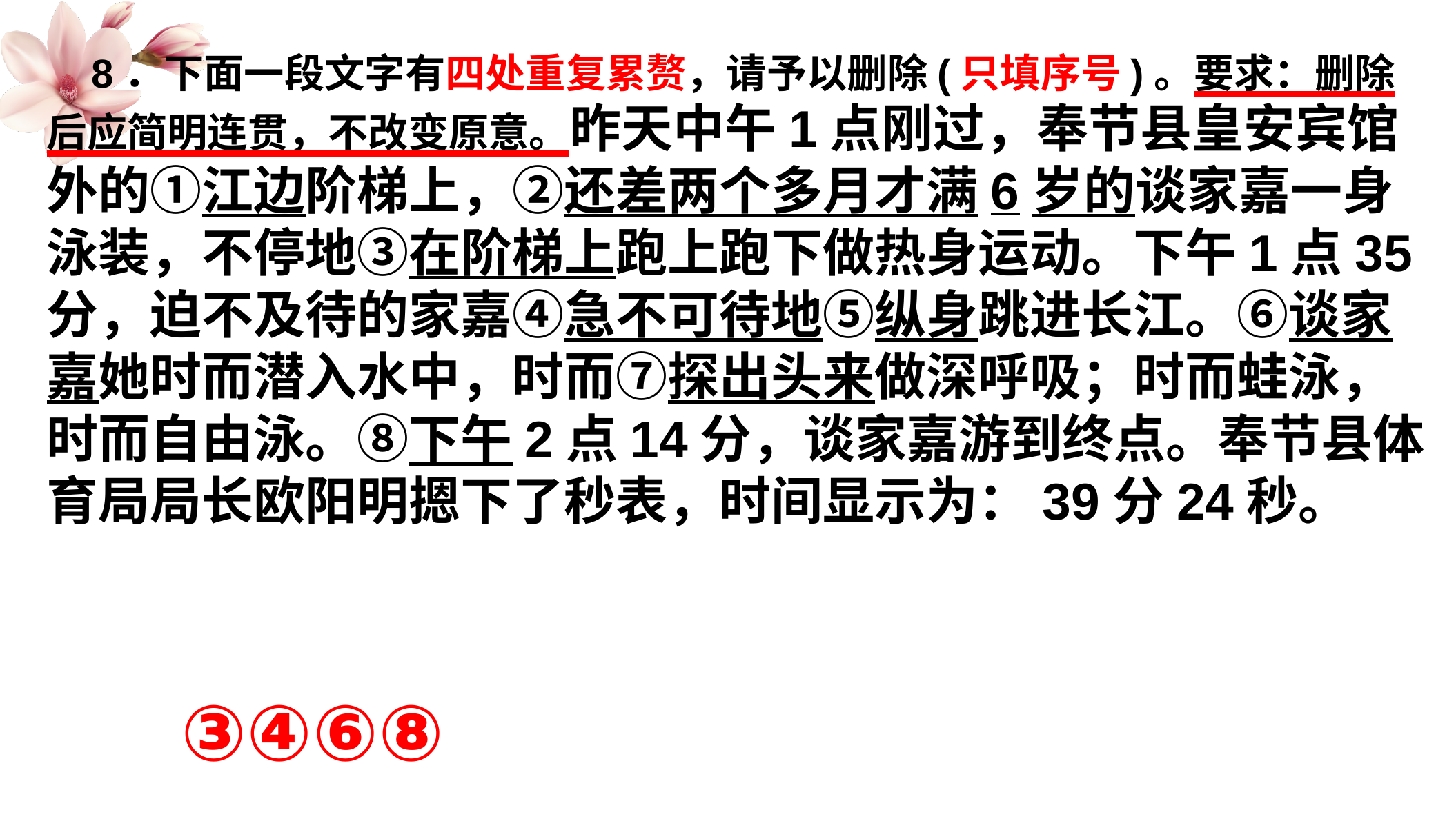

8．下面一段文字有四处重复累赘，请予以删除(只填序号)。要求：删除后应简明连贯，不改变原意。昨天中午1点刚过，奉节县皇安宾馆外的①江边阶梯上，②还差两个多月才满6岁的谈家嘉一身泳装，不停地③在阶梯上跑上跑下做热身运动。下午1点35分，迫不及待的家嘉④急不可待地⑤纵身跳进长江。⑥谈家嘉她时而潜入水中，时而⑦探出头来做深呼吸；时而蛙泳，时而自由泳。⑧下午2点14分，谈家嘉游到终点。奉节县体育局局长欧阳明摁下了秒表，时间显示为：39分24秒。

③④⑥⑧